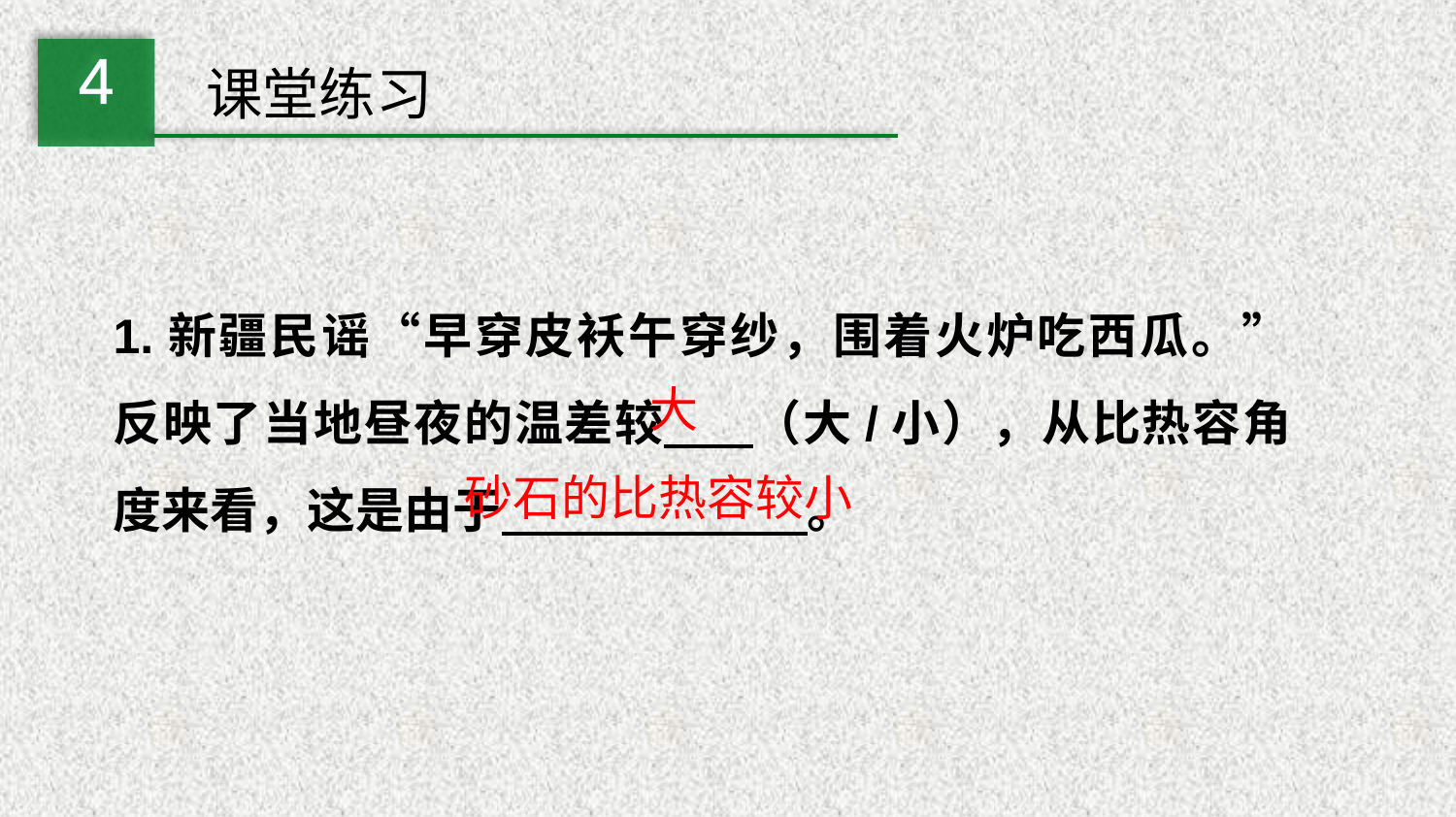

4
课堂练习
1.新疆民谣“早穿皮袄午穿纱，围着火炉吃西瓜。” 反映了当地昼夜的温差较       （大/小），从比热容角度来看，这是由于                            。
大
砂石的比热容较小